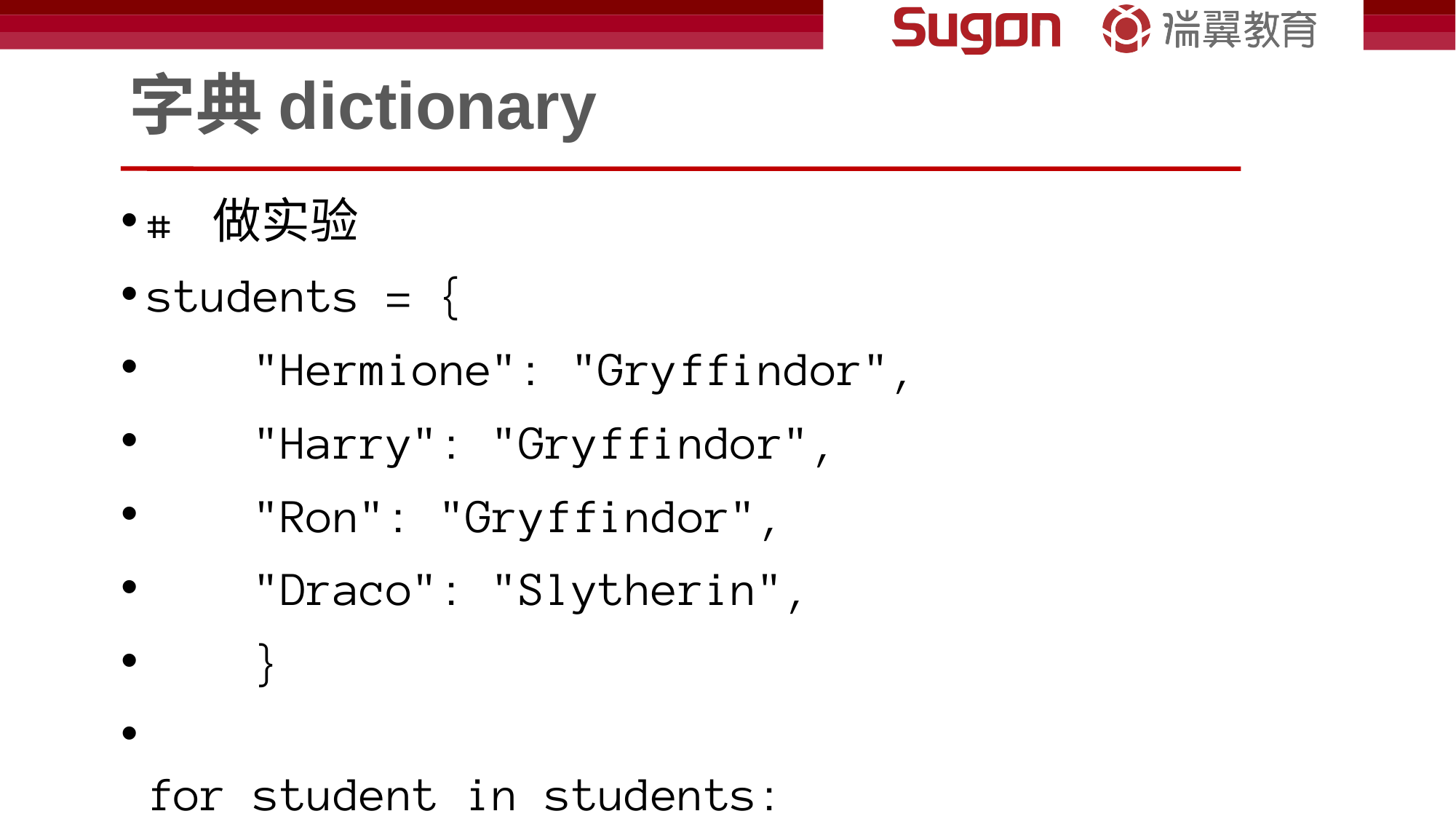

# 字典dictionary
# 做实验
students = {
    "Hermione": "Gryffindor",
    "Harry": "Gryffindor",
    "Ron": "Gryffindor",
    "Draco": "Slytherin",
    }
for student in students:
    print(student) # 只能看到keys
    print(student, students[student], sep=",")